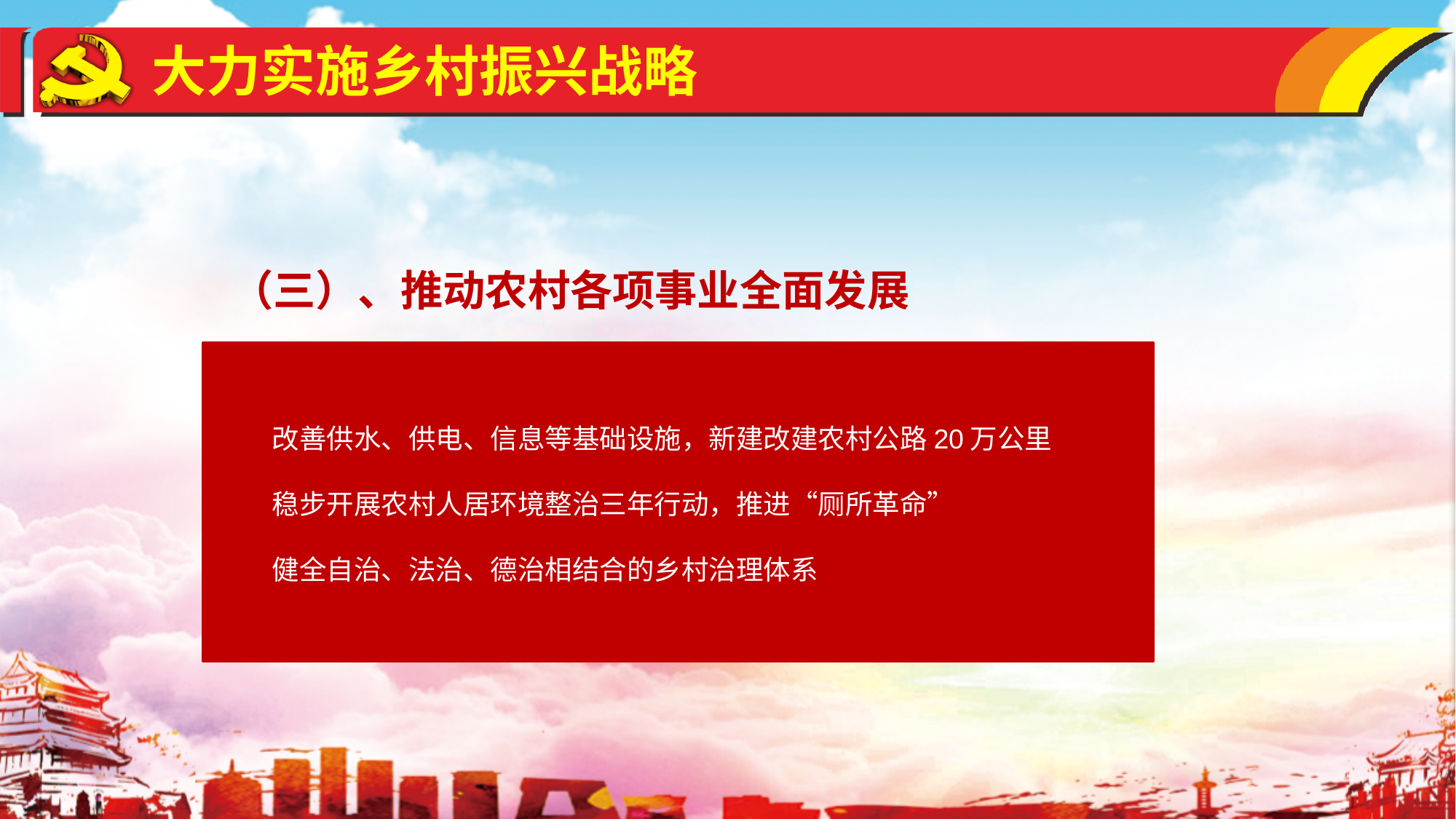

大力实施乡村振兴战略
（三）、推动农村各项事业全面发展

改善供水、供电、信息等基础设施，新建改建农村公路20万公里
稳步开展农村人居环境整治三年行动，推进“厕所革命”
健全自治、法治、德治相结合的乡村治理体系